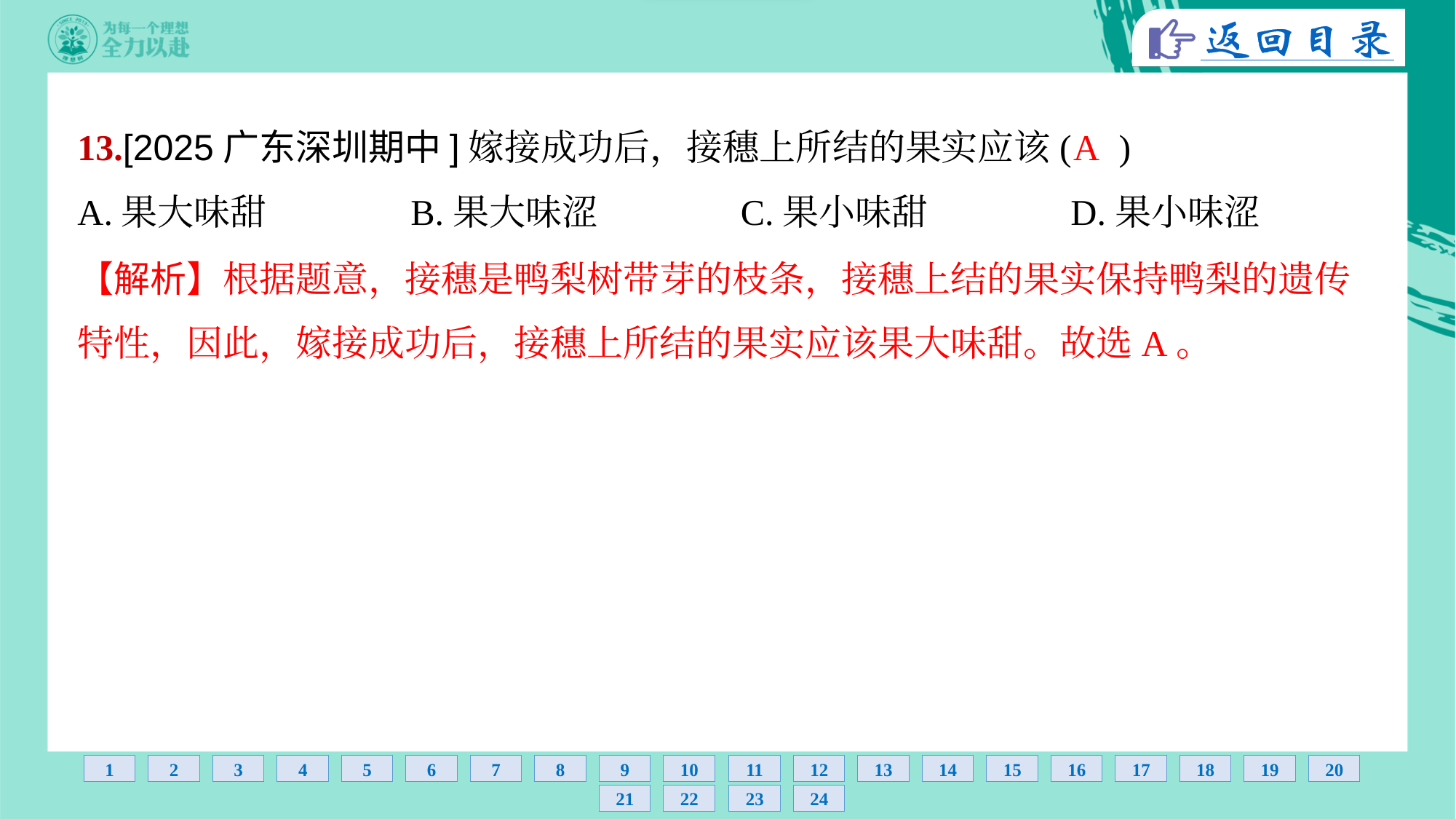

A
13.[2025广东深圳期中]嫁接成功后，接穗上所结的果实应该(     )
A.果大味甜	B.果大味涩	C.果小味甜	D.果小味涩
【解析】根据题意，接穗是鸭梨树带芽的枝条，接穗上结的果实保持鸭梨的遗传
特性，因此，嫁接成功后，接穗上所结的果实应该果大味甜。故选A。